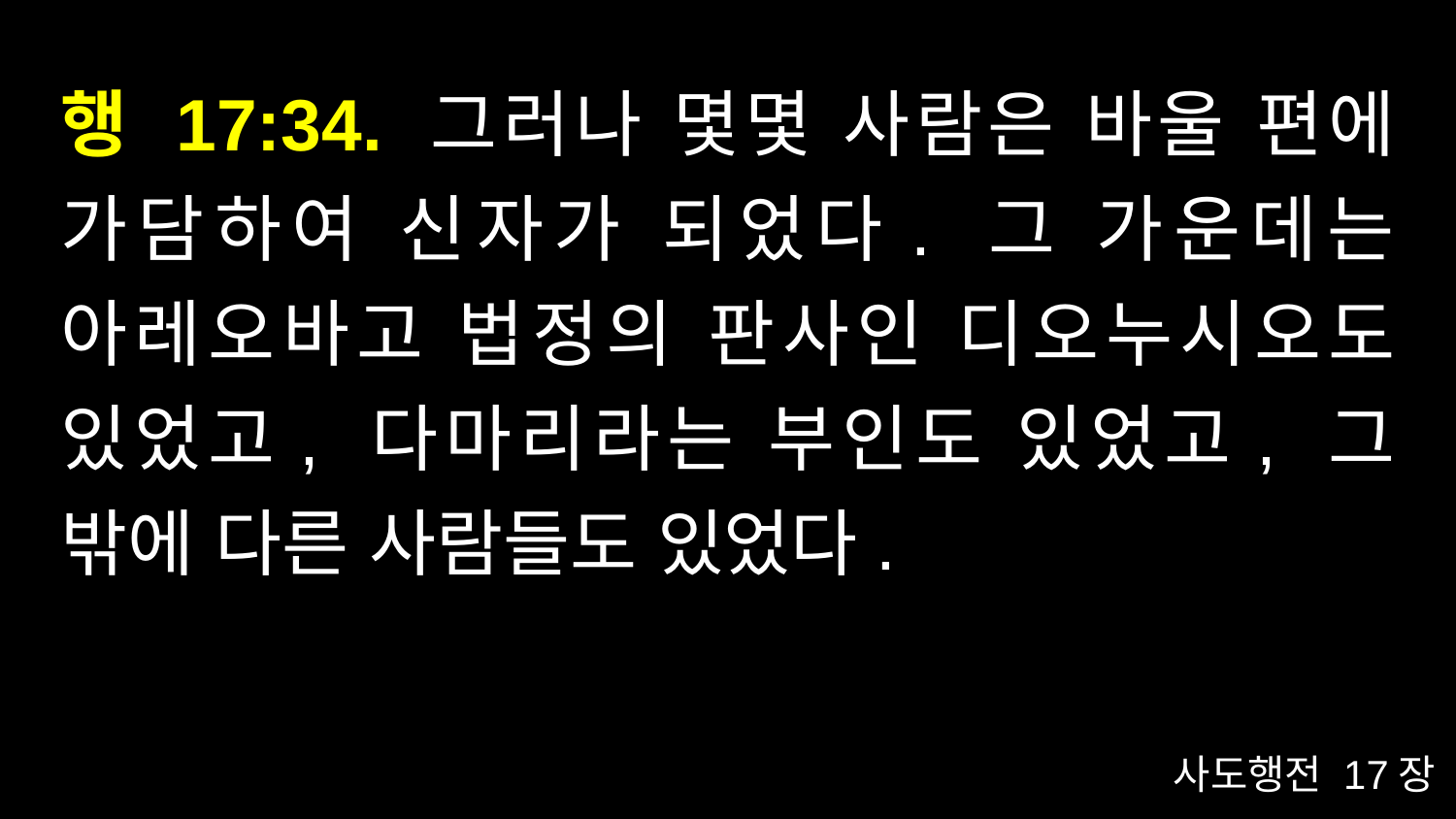

# 행 17:34. 그러나 몇몇 사람은 바울 편에 가담하여 신자가 되었다. 그 가운데는 아레오바고 법정의 판사인 디오누시오도 있었고, 다마리라는 부인도 있었고, 그 밖에 다른 사람들도 있었다.
사도행전 17장